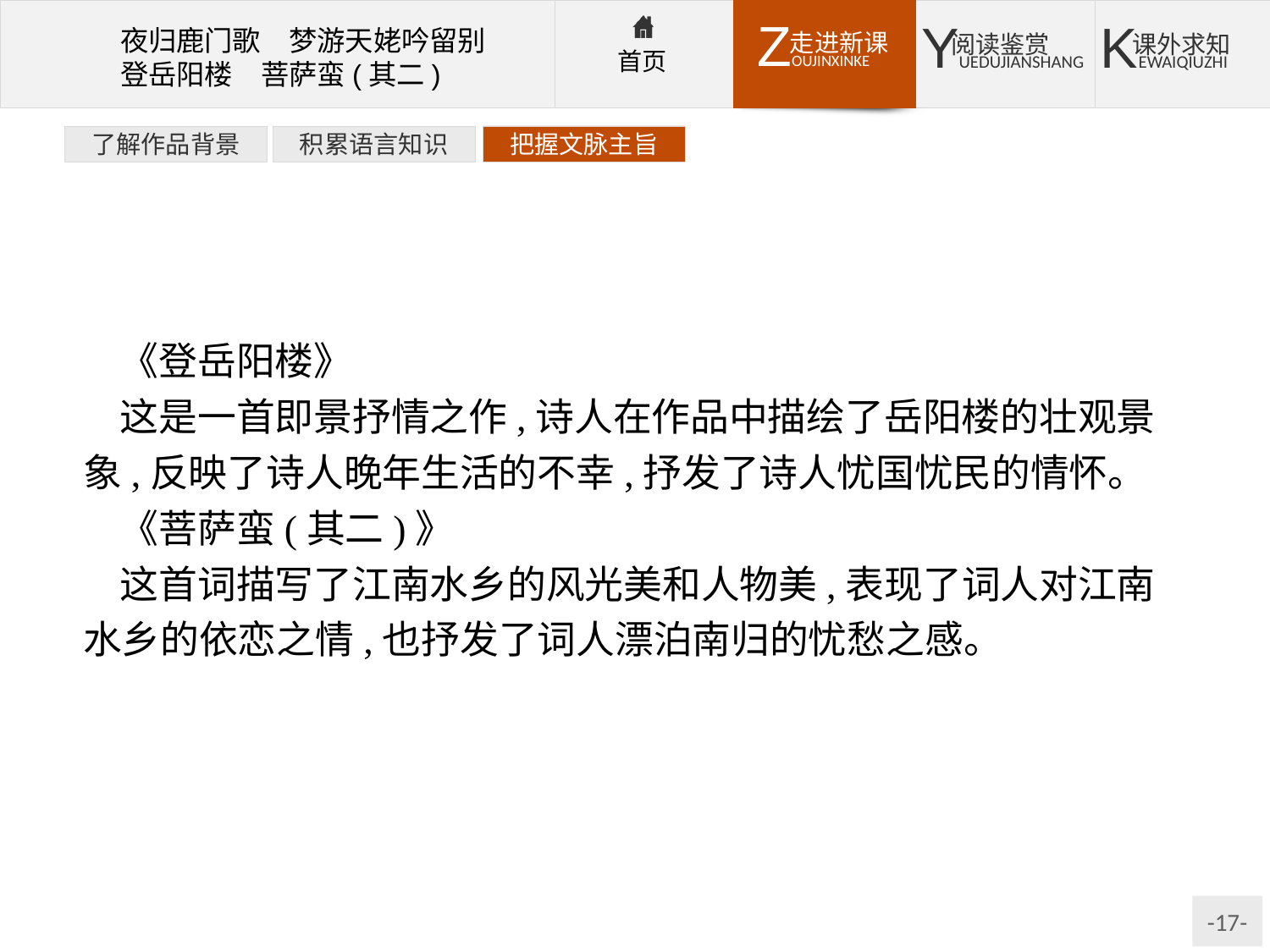

了解作品背景
积累语言知识
把握文脉主旨
《登岳阳楼》
这是一首即景抒情之作,诗人在作品中描绘了岳阳楼的壮观景象,反映了诗人晚年生活的不幸,抒发了诗人忧国忧民的情怀。
《菩萨蛮(其二)》
这首词描写了江南水乡的风光美和人物美,表现了词人对江南水乡的依恋之情,也抒发了词人漂泊南归的忧愁之感。